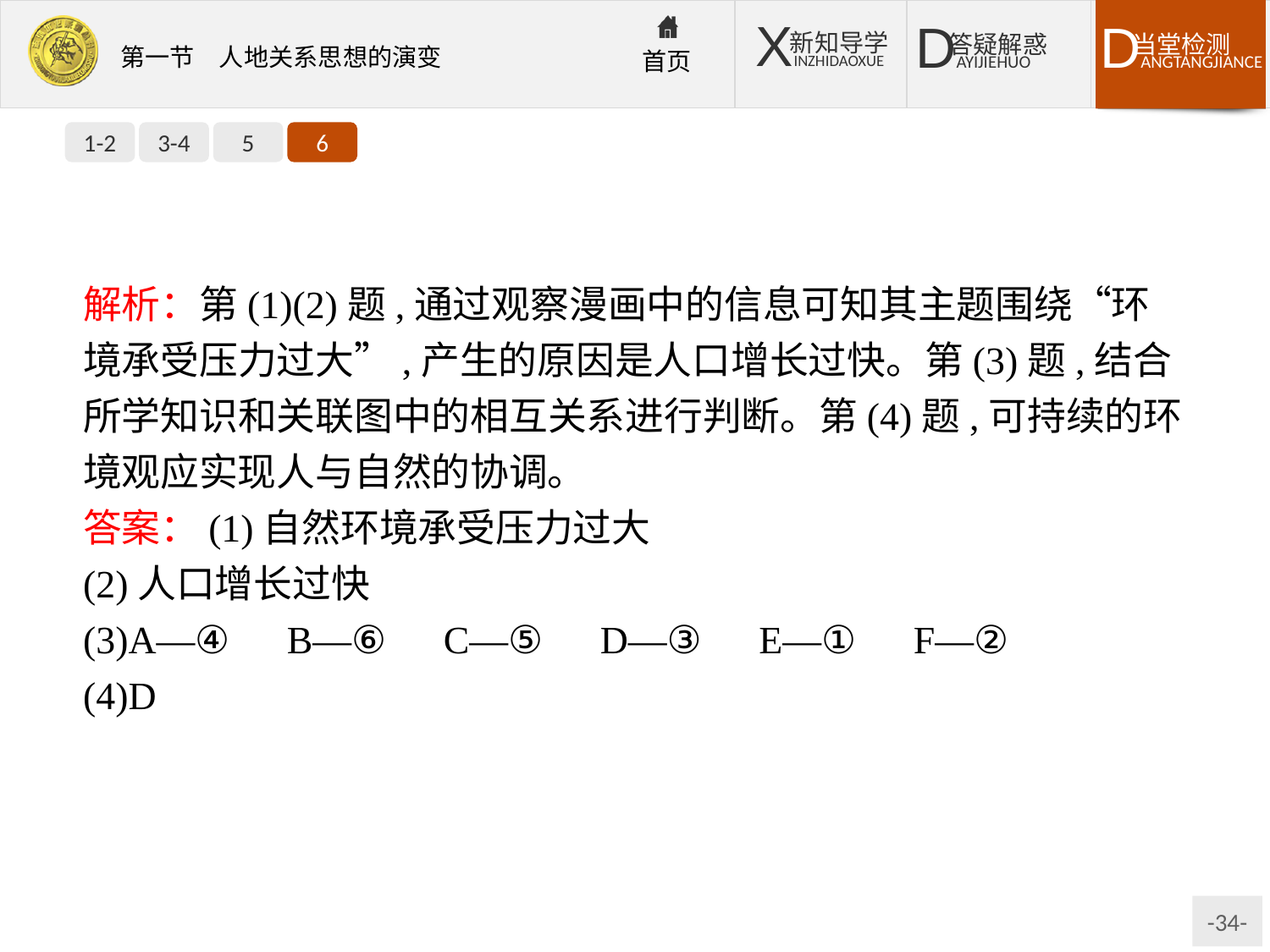

1-2
3-4
5
6
解析：第(1)(2)题,通过观察漫画中的信息可知其主题围绕“环境承受压力过大”,产生的原因是人口增长过快。第(3)题,结合所学知识和关联图中的相互关系进行判断。第(4)题,可持续的环境观应实现人与自然的协调。
答案：(1)自然环境承受压力过大
(2)人口增长过快
(3)A—④　B—⑥　C—⑤　D—③　E—①　F—②
(4)D